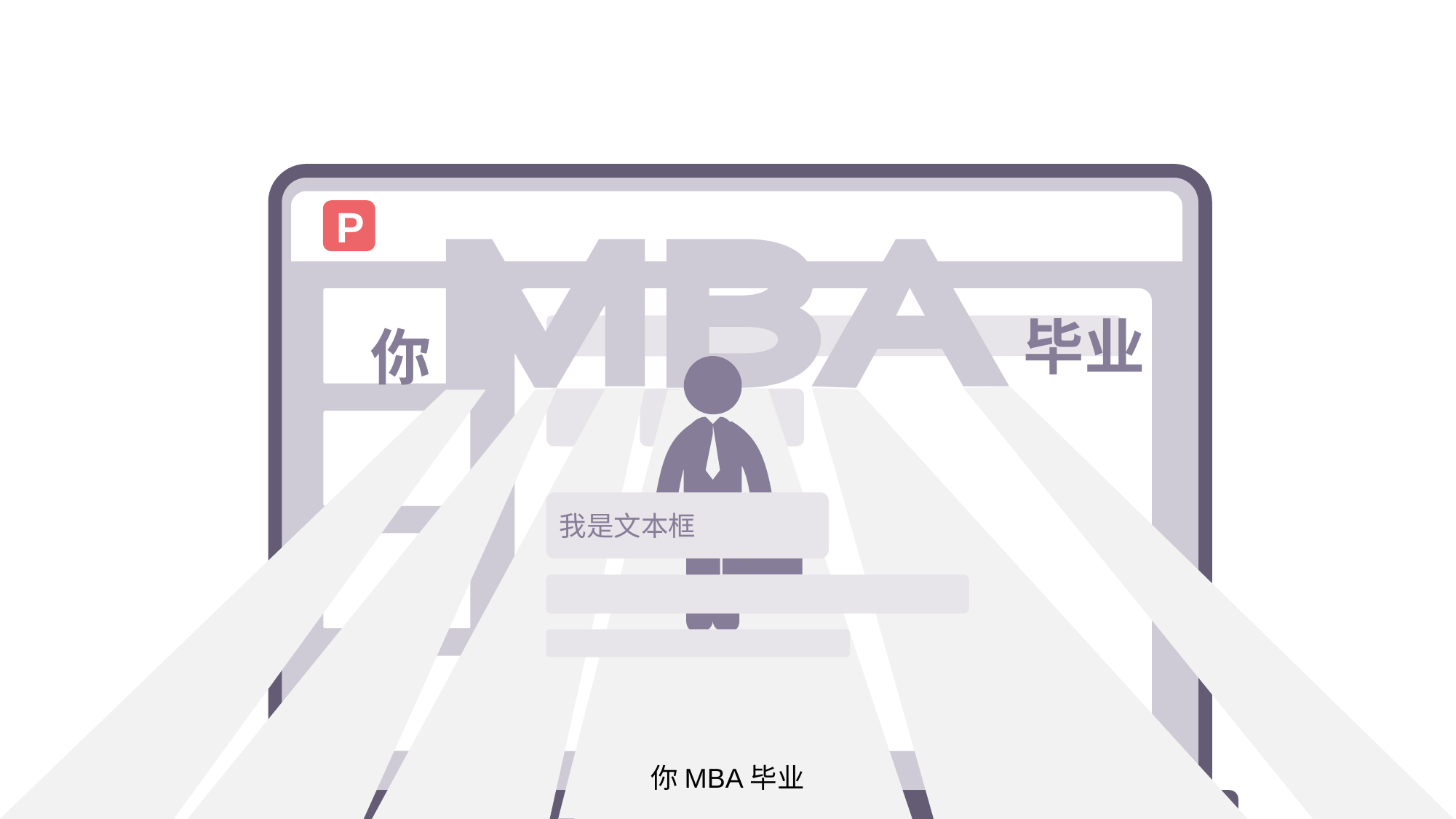

trans
delay

P

毕业
你

我是文本框

你MBA毕业